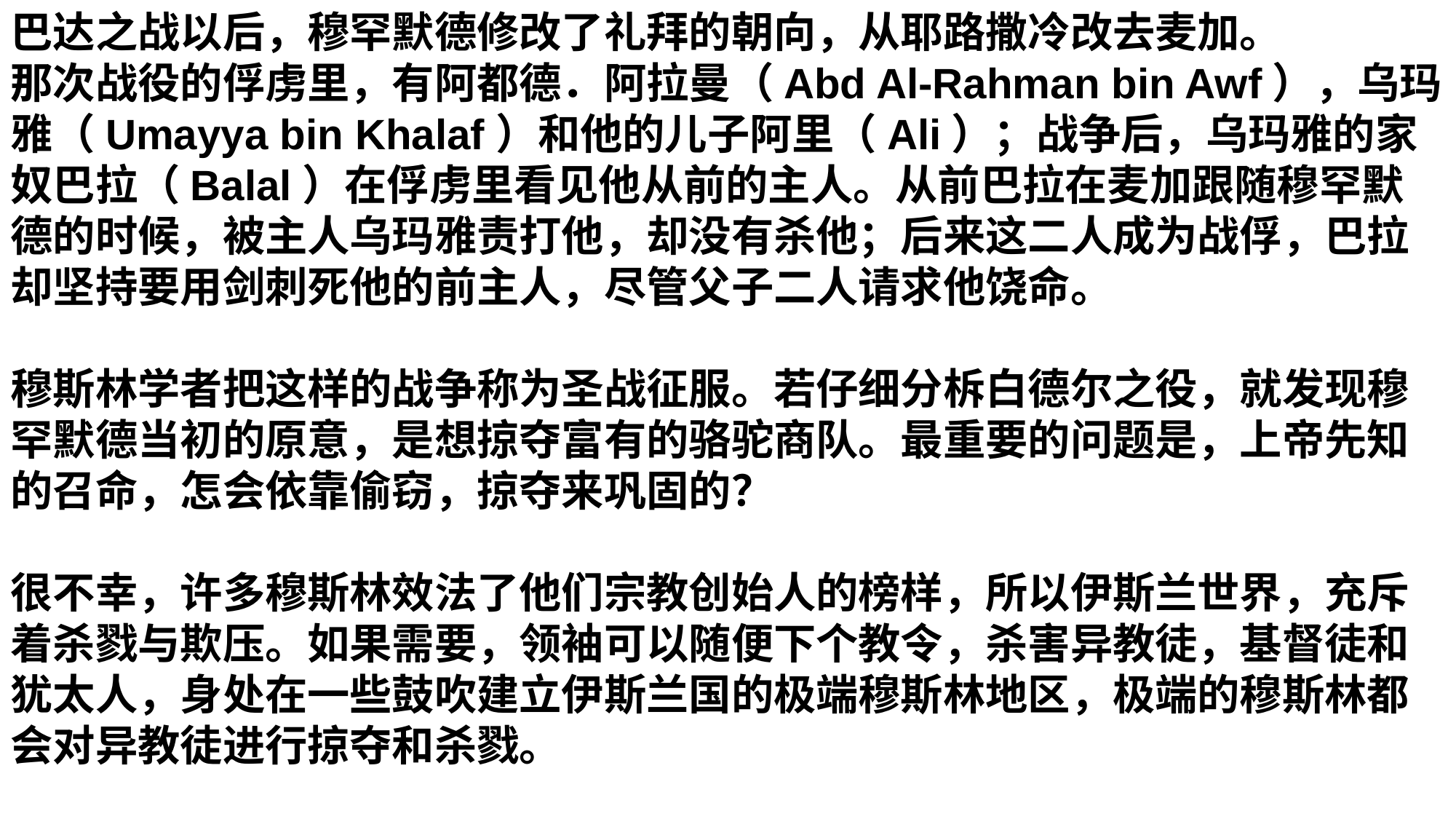

巴达之战以后，穆罕默德修改了礼拜的朝向，从耶路撒冷改去麦加。
那次战役的俘虏里，有阿都德．阿拉曼（Abd Al-Rahman bin Awf），乌玛雅（Umayya bin Khalaf）和他的儿子阿里（Ali）；战争后，乌玛雅的家奴巴拉（Balal）在俘虏里看见他从前的主人。从前巴拉在麦加跟随穆罕默德的时候，被主人乌玛雅责打他，却没有杀他；后来这二人成为战俘，巴拉却坚持要用剑刺死他的前主人，尽管父子二人请求他饶命。

穆斯林学者把这样的战争称为圣战征服。若仔细分柝白德尔之役，就发现穆罕默德当初的原意，是想掠夺富有的骆驼商队。最重要的问题是，上帝先知的召命，怎会依靠偷窃，掠夺来巩固的？

很不幸，许多穆斯林效法了他们宗教创始人的榜样，所以伊斯兰世界，充斥着杀戮与欺压。如果需要，领袖可以随便下个教令，杀害异教徒，基督徒和犹太人，身处在一些鼓吹建立伊斯兰国的极端穆斯林地区，极端的穆斯林都会对异教徒进行掠夺和杀戮。